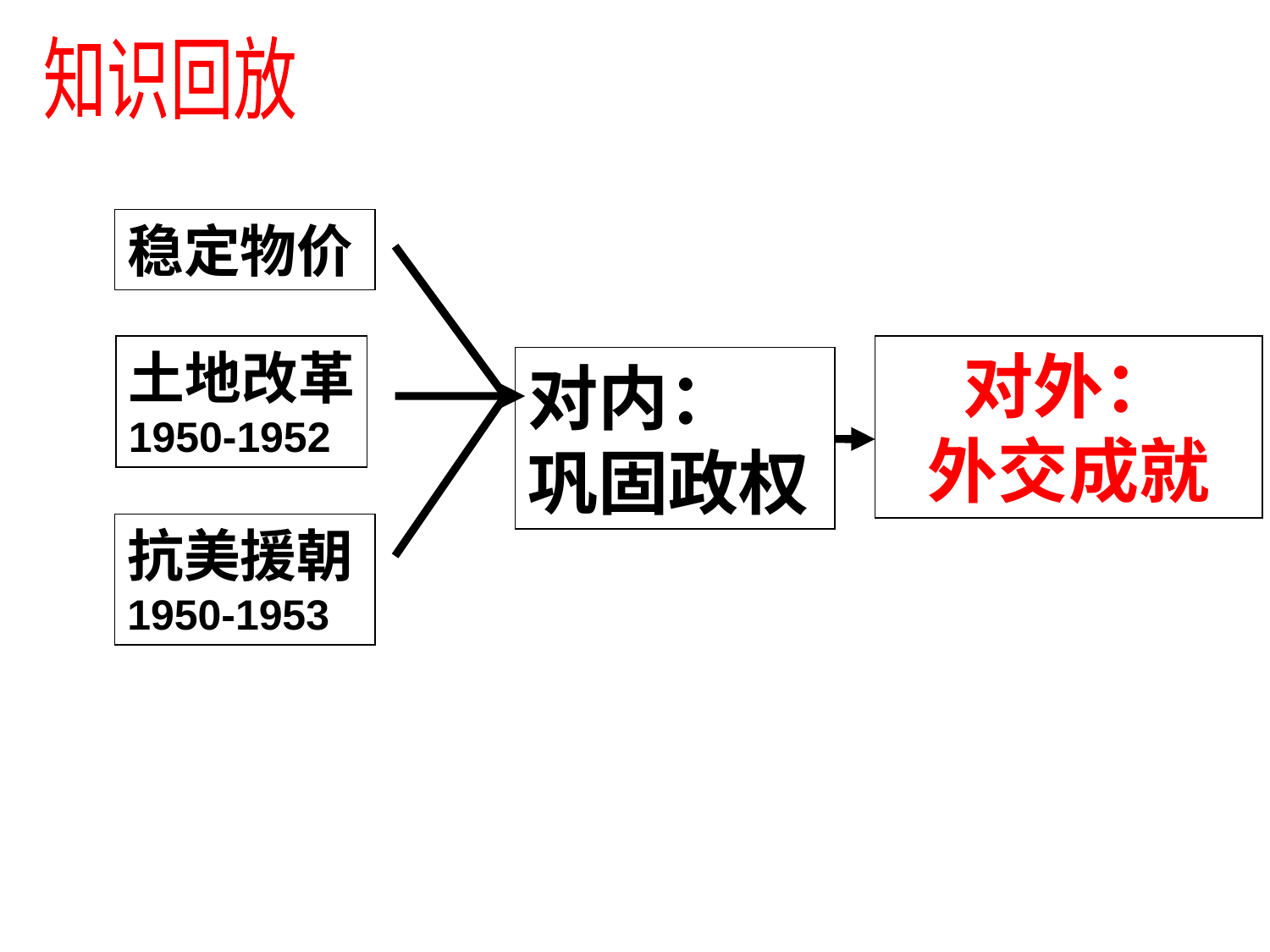

知识回放
稳定物价

土地改革
1950-1952
对外：
外交成就
对内：
巩固政权

抗美援朝
1950-1953